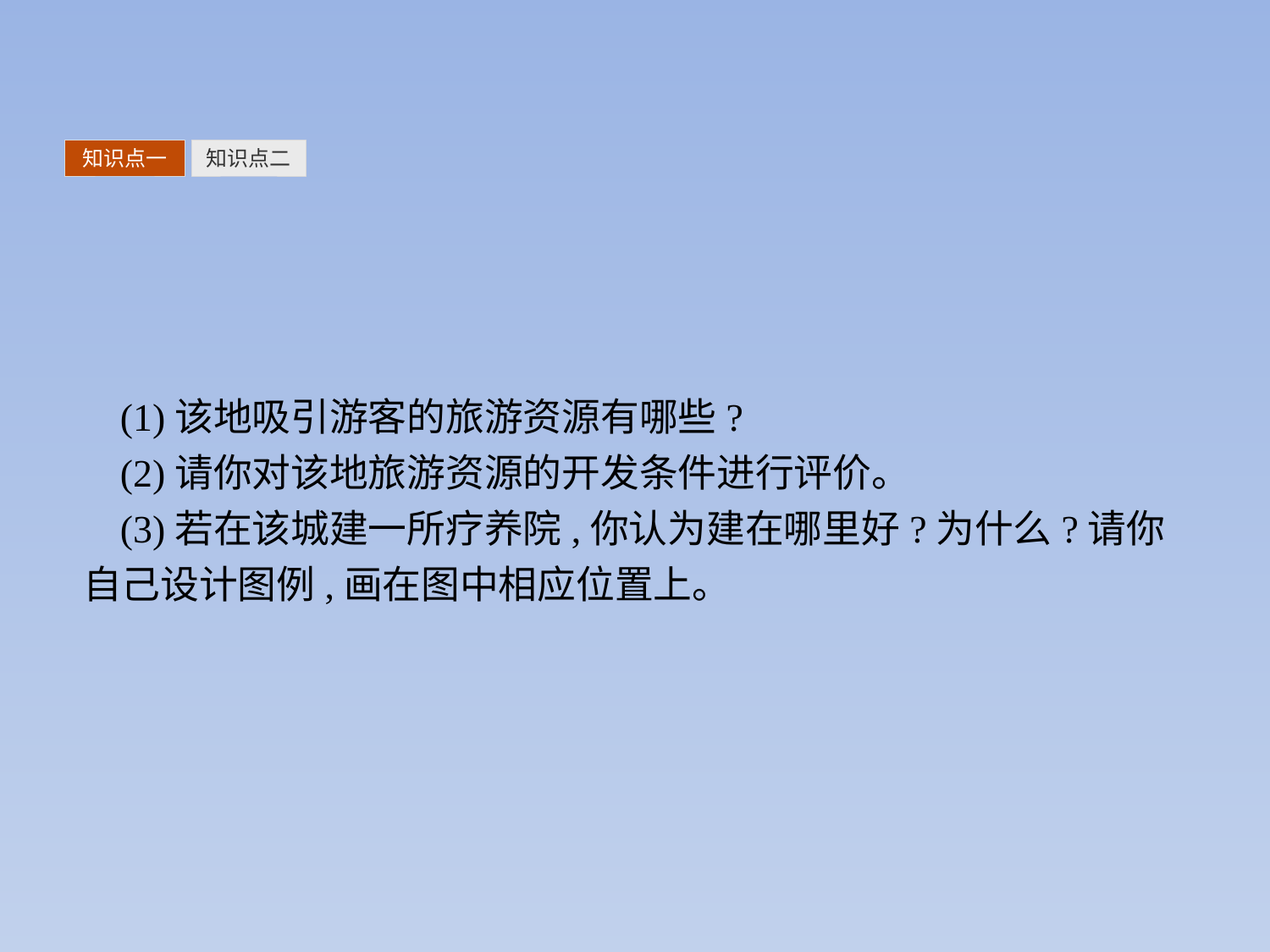

知识点一
知识点二
(1)该地吸引游客的旅游资源有哪些?
(2)请你对该地旅游资源的开发条件进行评价。
(3)若在该城建一所疗养院,你认为建在哪里好?为什么?请你自己设计图例,画在图中相应位置上。